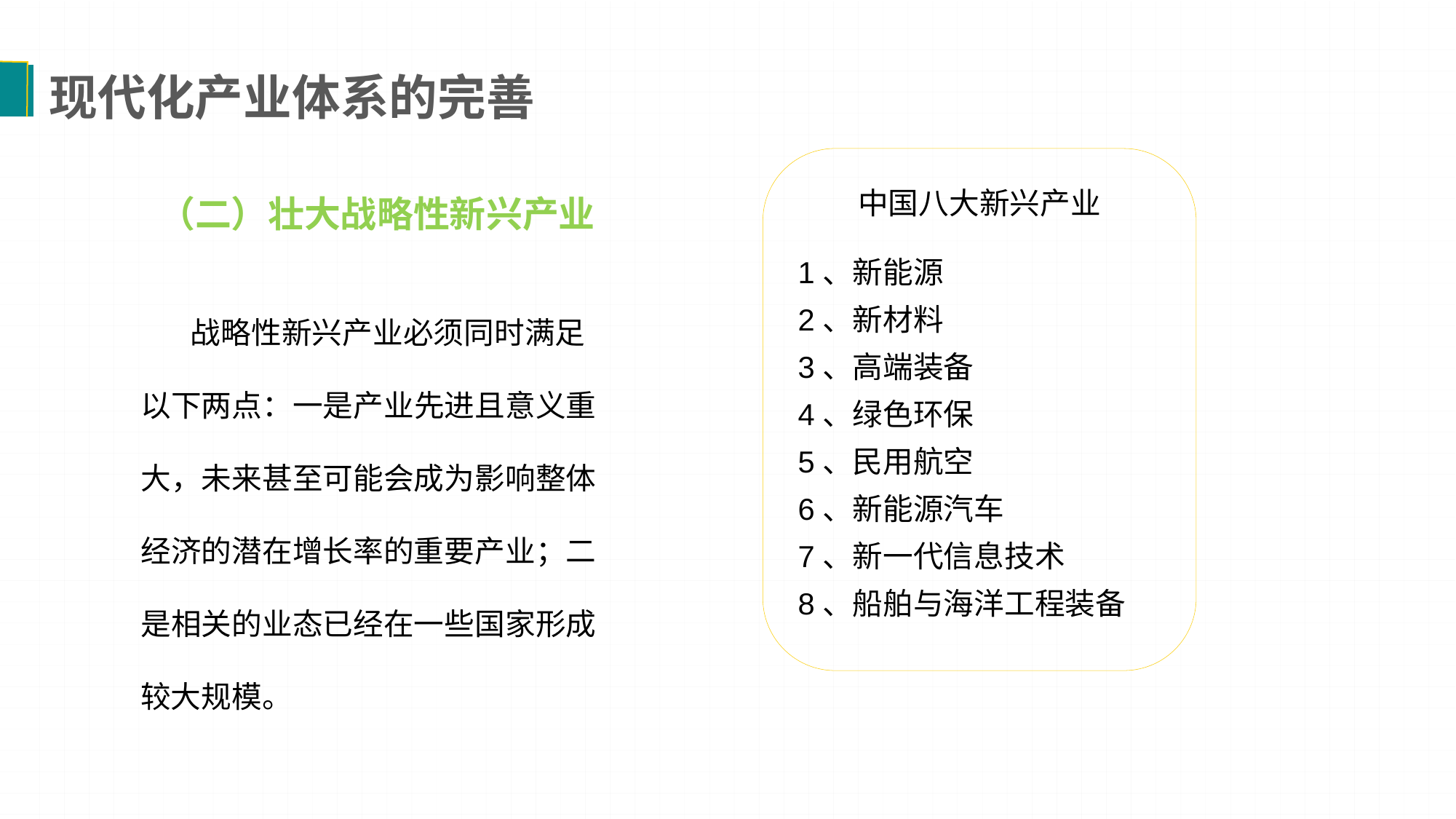

现代化产业体系的完善

中国八大新兴产业
1、新能源
2、新材料
3、高端装备
4、绿色环保
5、民用航空
6、新能源汽车
7、新一代信息技术
8、船舶与海洋工程装备
（二）壮大战略性新兴产业
       战略性新兴产业必须同时满足以下两点：一是产业先进且意义重大，未来甚至可能会成为影响整体经济的潜在增长率的重要产业；二是相关的业态已经在一些国家形成较大规模。